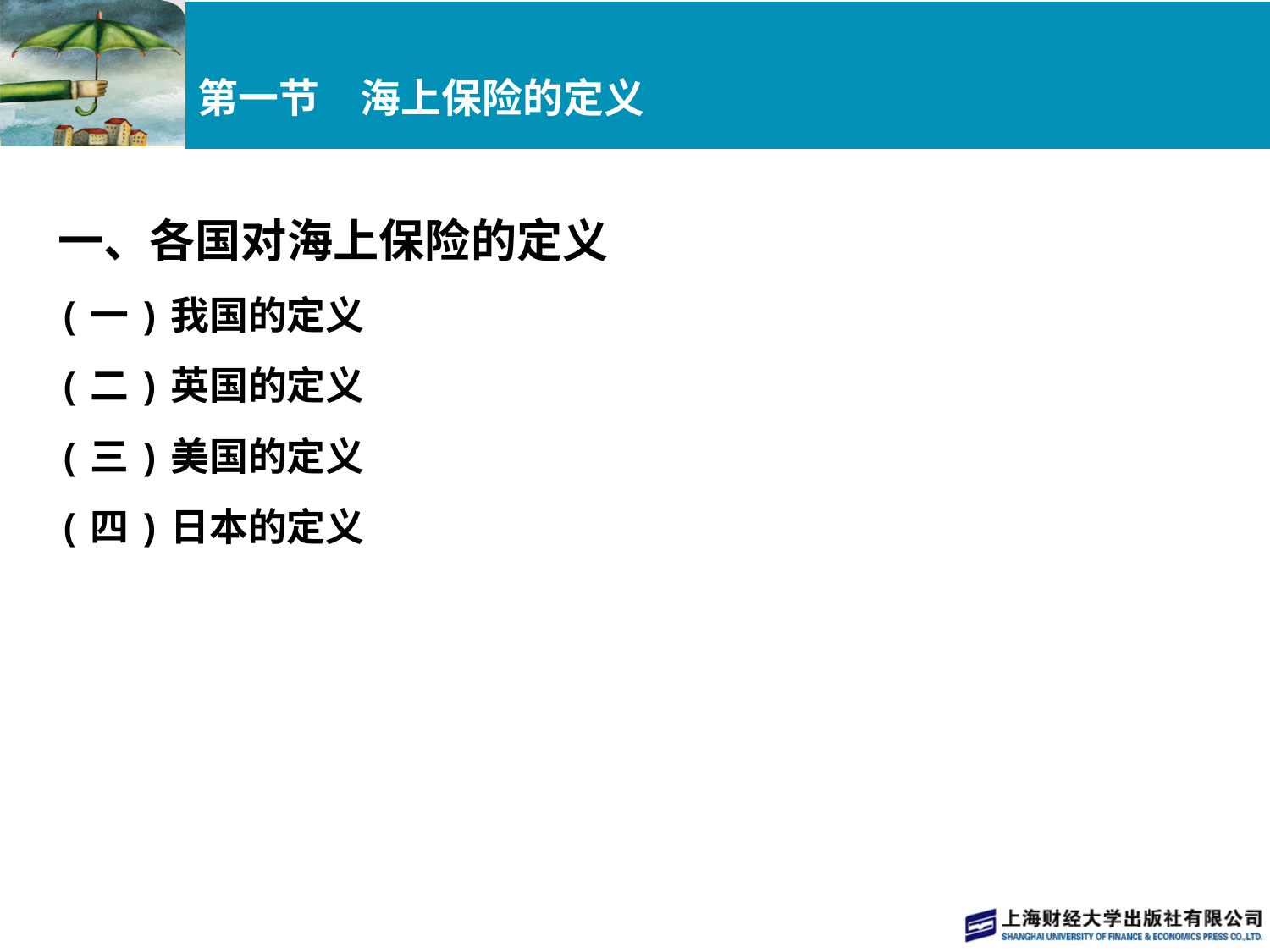

# 第一节　海上保险的定义
一、各国对海上保险的定义
(一)我国的定义
(二)英国的定义
(三)美国的定义
(四)日本的定义